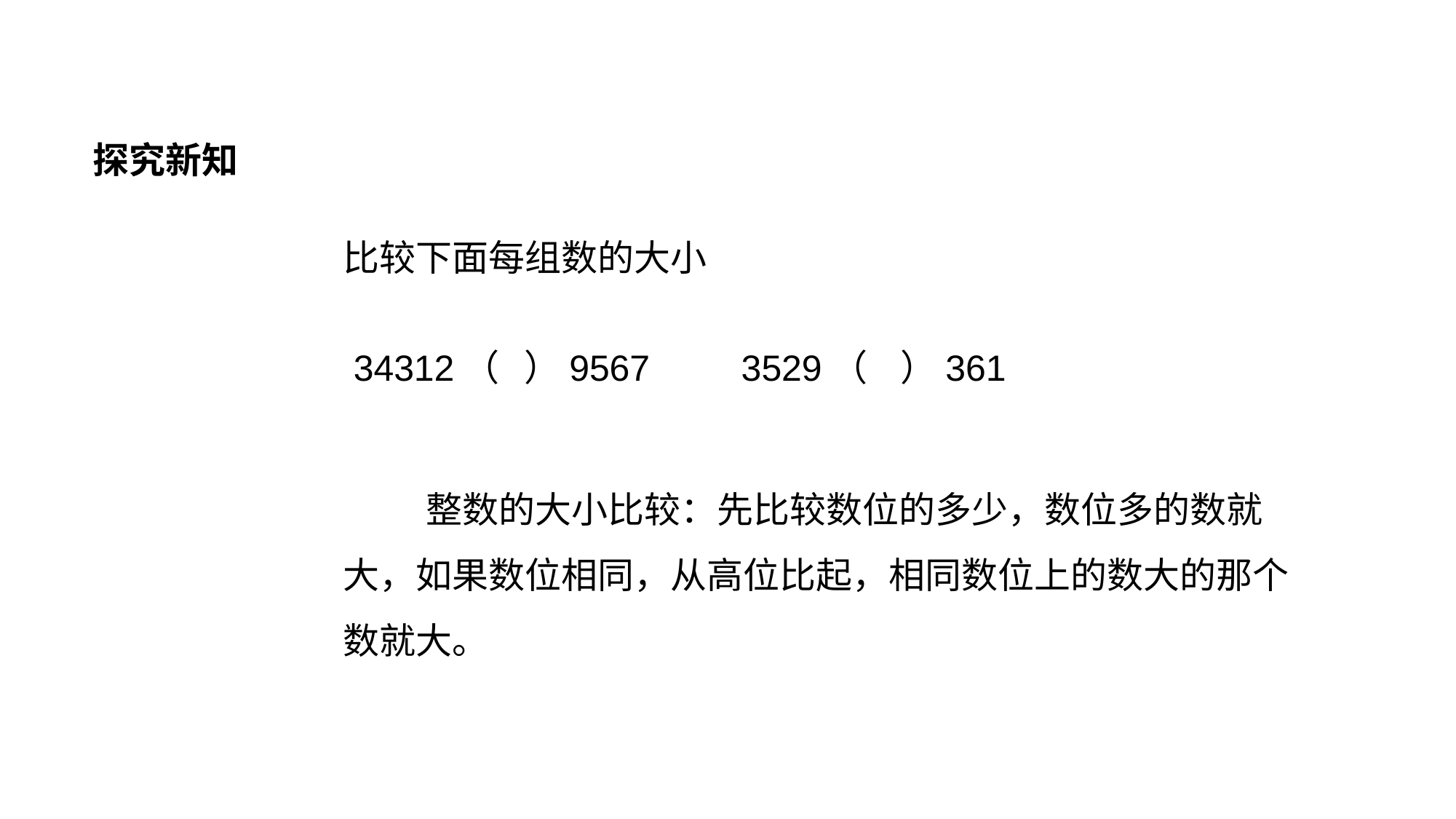

探究新知
比较下面每组数的大小
 34312（   ）9567         3529（    ）361
         整数的大小比较：先比较数位的多少，数位多的数就大，如果数位相同，从高位比起，相同数位上的数大的那个数就大。